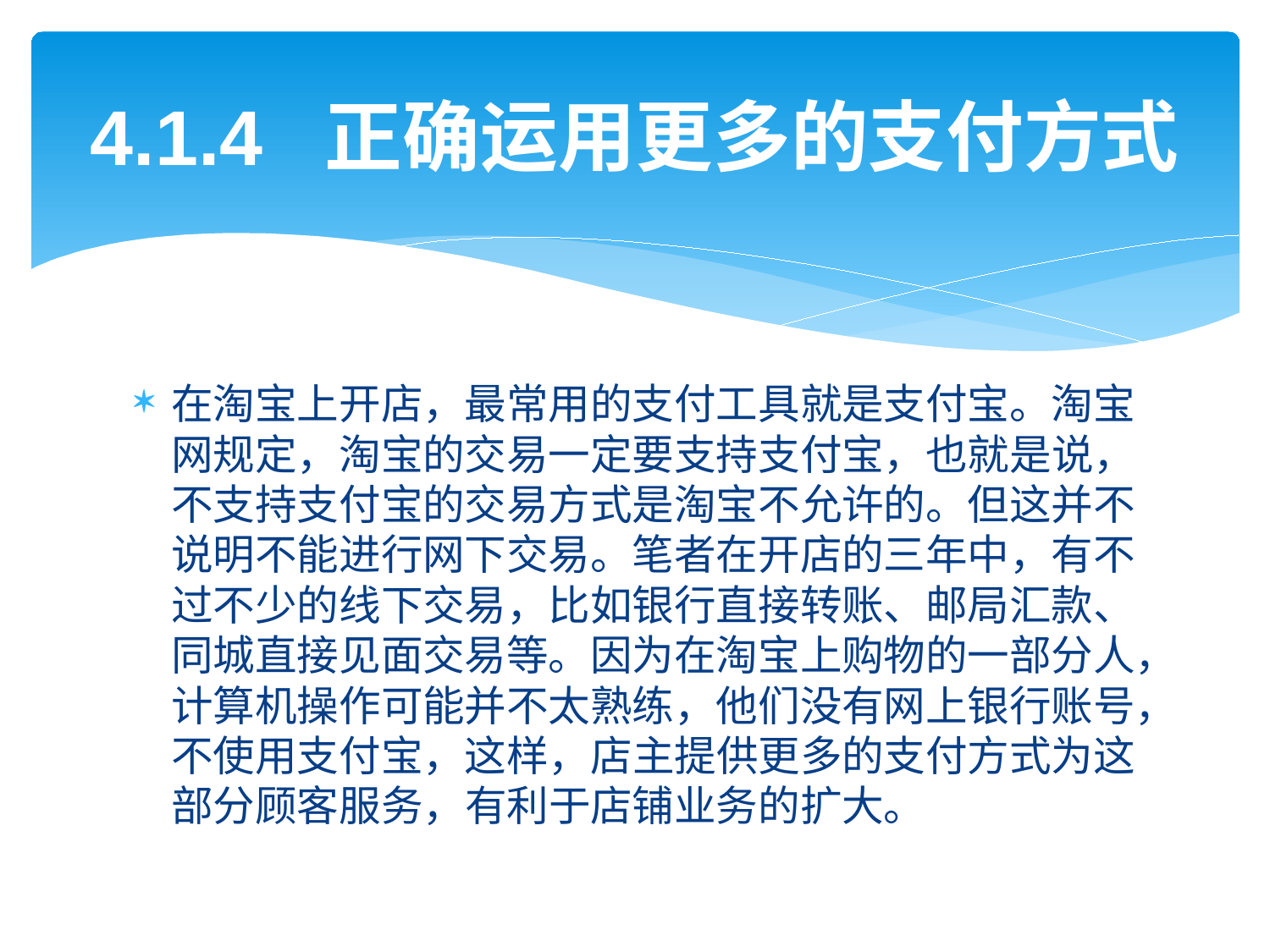

# 4.1.4  正确运用更多的支付方式
在淘宝上开店，最常用的支付工具就是支付宝。淘宝网规定，淘宝的交易一定要支持支付宝，也就是说，不支持支付宝的交易方式是淘宝不允许的。但这并不说明不能进行网下交易。笔者在开店的三年中，有不过不少的线下交易，比如银行直接转账、邮局汇款、同城直接见面交易等。因为在淘宝上购物的一部分人，计算机操作可能并不太熟练，他们没有网上银行账号，不使用支付宝，这样，店主提供更多的支付方式为这部分顾客服务，有利于店铺业务的扩大。